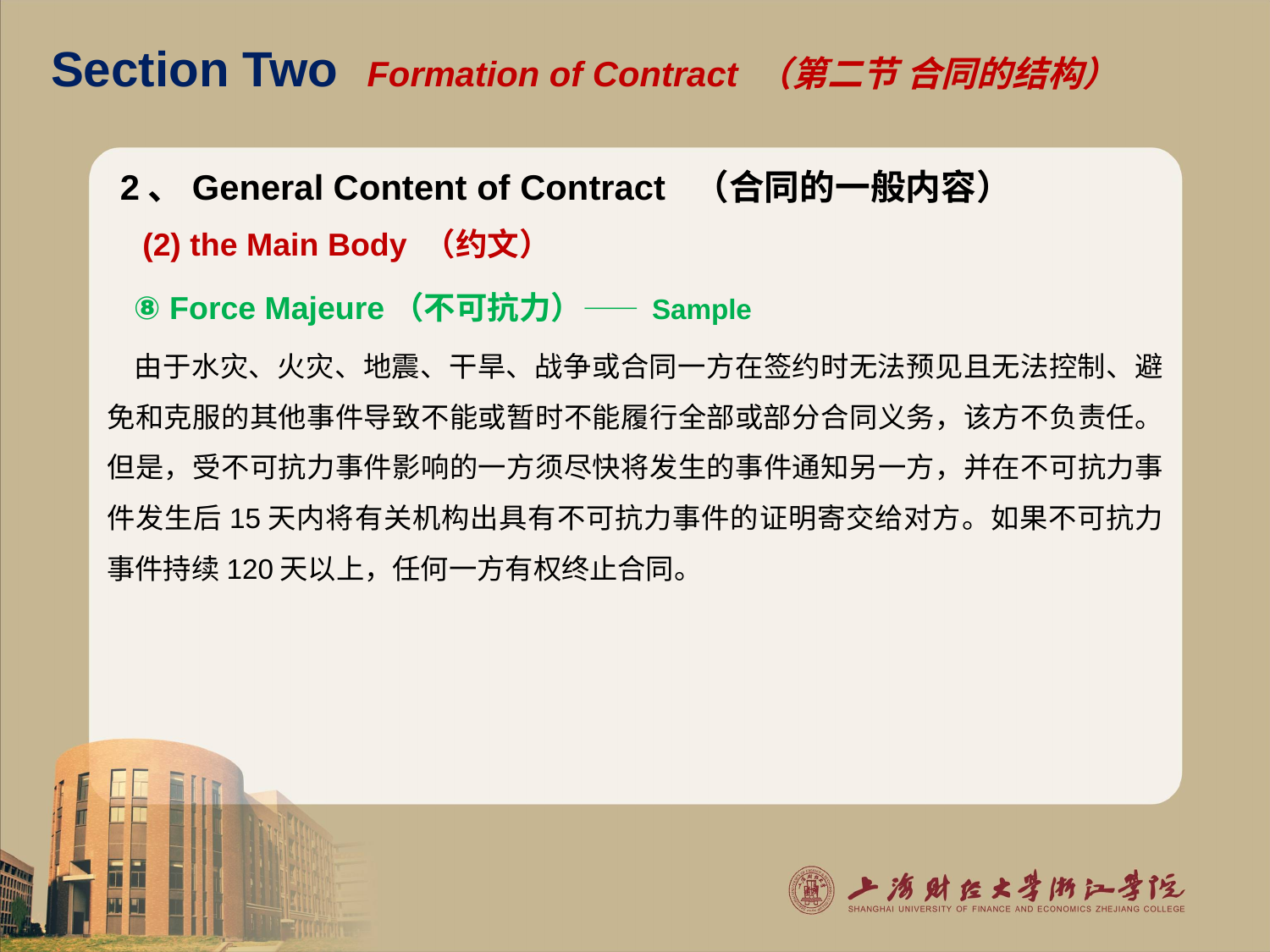

# Section Two   Formation of Contract （第二节 合同的结构）
2、General Content of Contract  （合同的一般内容）
    (2) the Main Body （约文）
   ⑧ Force Majeure（不可抗力）—— Sample
   由于水灾、火灾、地震、干旱、战争或合同一方在签约时无法预见且无法控制、避免和克服的其他事件导致不能或暂时不能履行全部或部分合同义务，该方不负责任。但是，受不可抗力事件影响的一方须尽快将发生的事件通知另一方，并在不可抗力事件发生后15天内将有关机构出具有不可抗力事件的证明寄交给对方。如果不可抗力事件持续120天以上，任何一方有权终止合同。